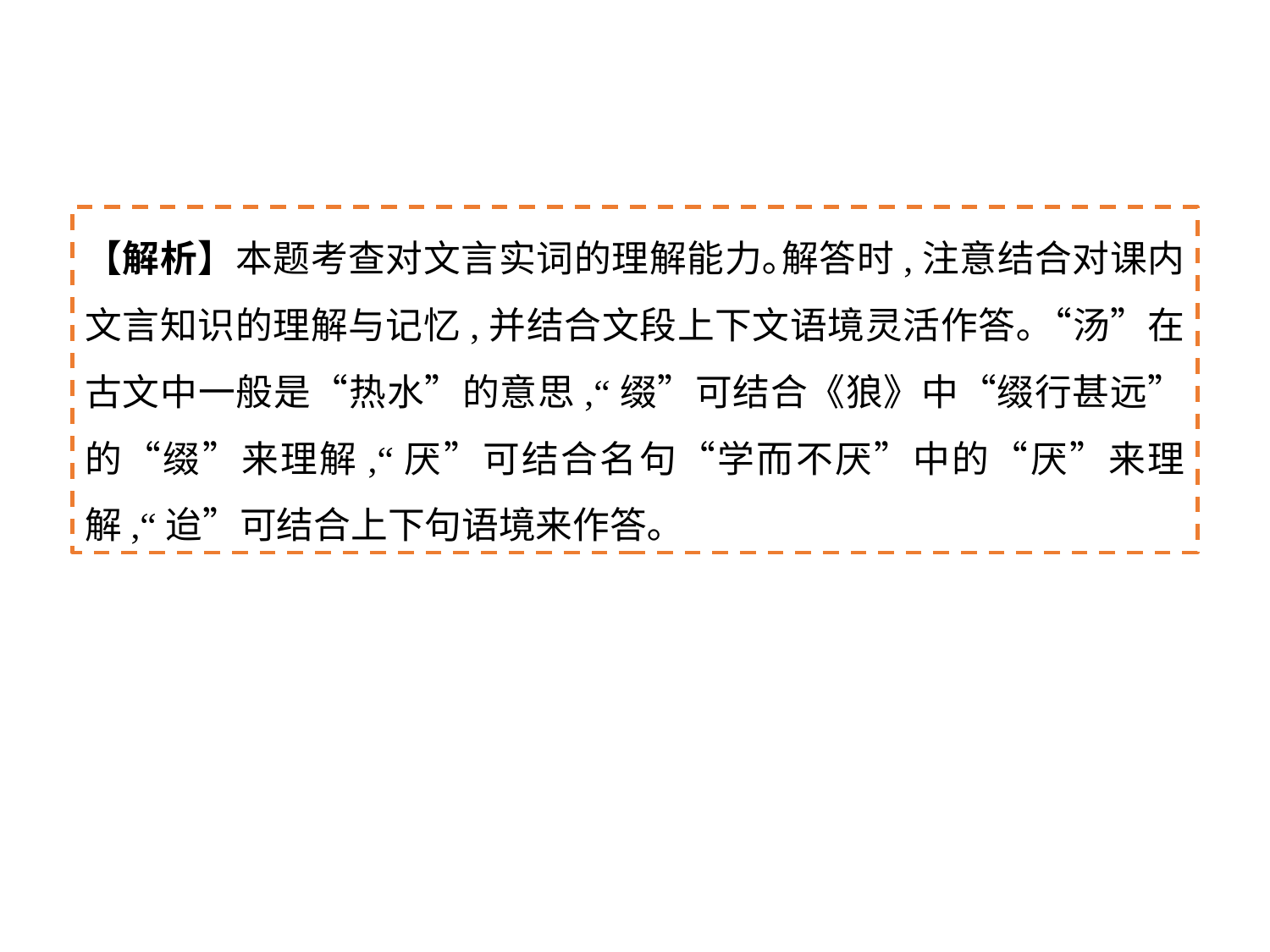

【解析】本题考查对文言实词的理解能力｡解答时,注意结合对课内文言知识的理解与记忆,并结合文段上下文语境灵活作答｡“汤”在古文中一般是“热水”的意思,“缀”可结合《狼》中“缀行甚远”的“缀”来理解,“厌”可结合名句“学而不厌”中的“厌”来理解,“迨”可结合上下句语境来作答｡